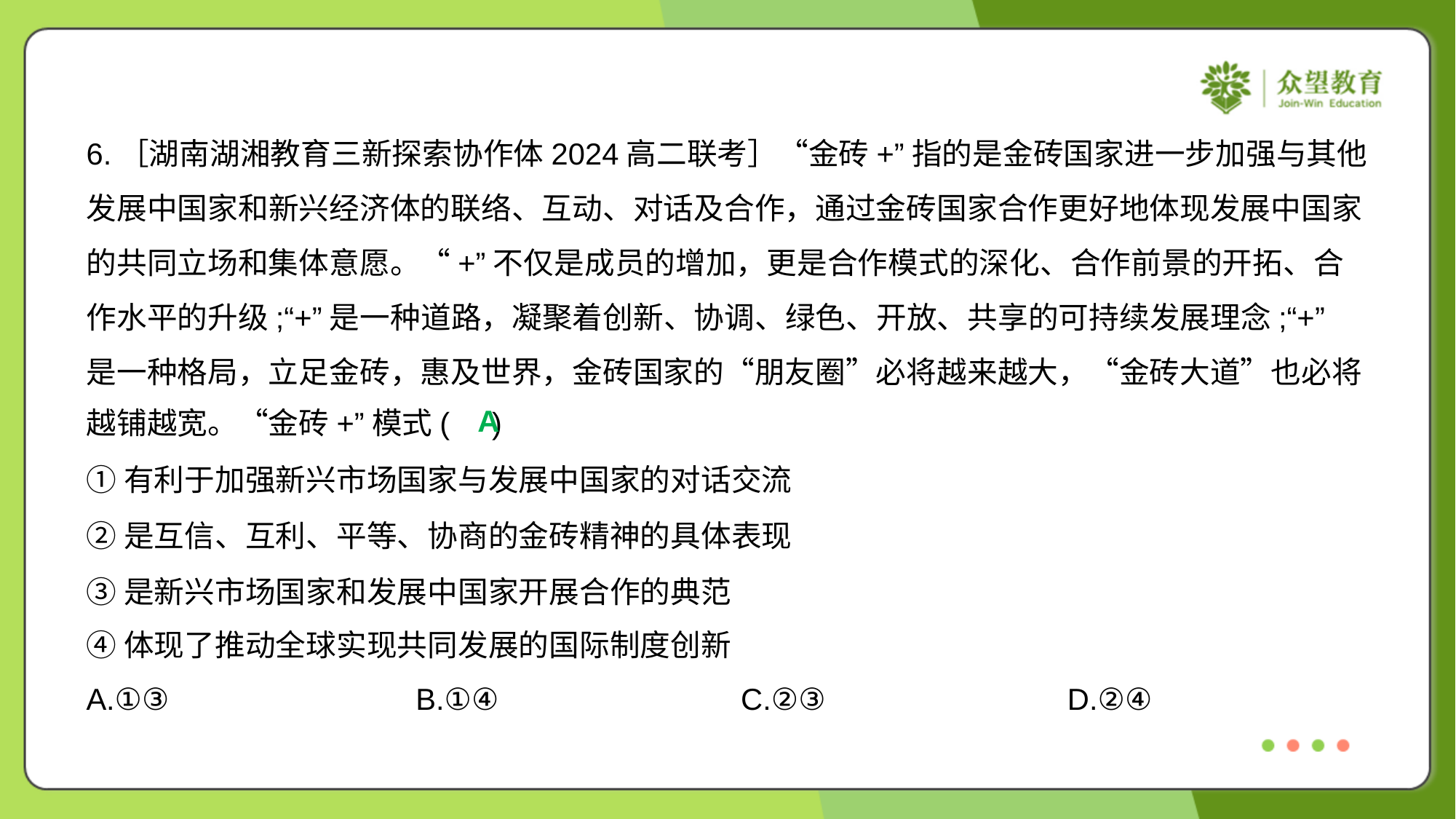

6.［湖南湖湘教育三新探索协作体2024高二联考］“金砖+”指的是金砖国家进一步加强与其他
发展中国家和新兴经济体的联络、互动、对话及合作，通过金砖国家合作更好地体现发展中国家
的共同立场和集体意愿。“+”不仅是成员的增加，更是合作模式的深化、合作前景的开拓、合
作水平的升级;“+”是一种道路，凝聚着创新、协调、绿色、开放、共享的可持续发展理念;“+”
是一种格局，立足金砖，惠及世界，金砖国家的“朋友圈”必将越来越大，“金砖大道”也必将
越铺越宽。“金砖+”模式(     )
A
①有利于加强新兴市场国家与发展中国家的对话交流
②是互信、互利、平等、协商的金砖精神的具体表现
③是新兴市场国家和发展中国家开展合作的典范
④体现了推动全球实现共同发展的国际制度创新
A.①③	B.①④	C.②③	D.②④